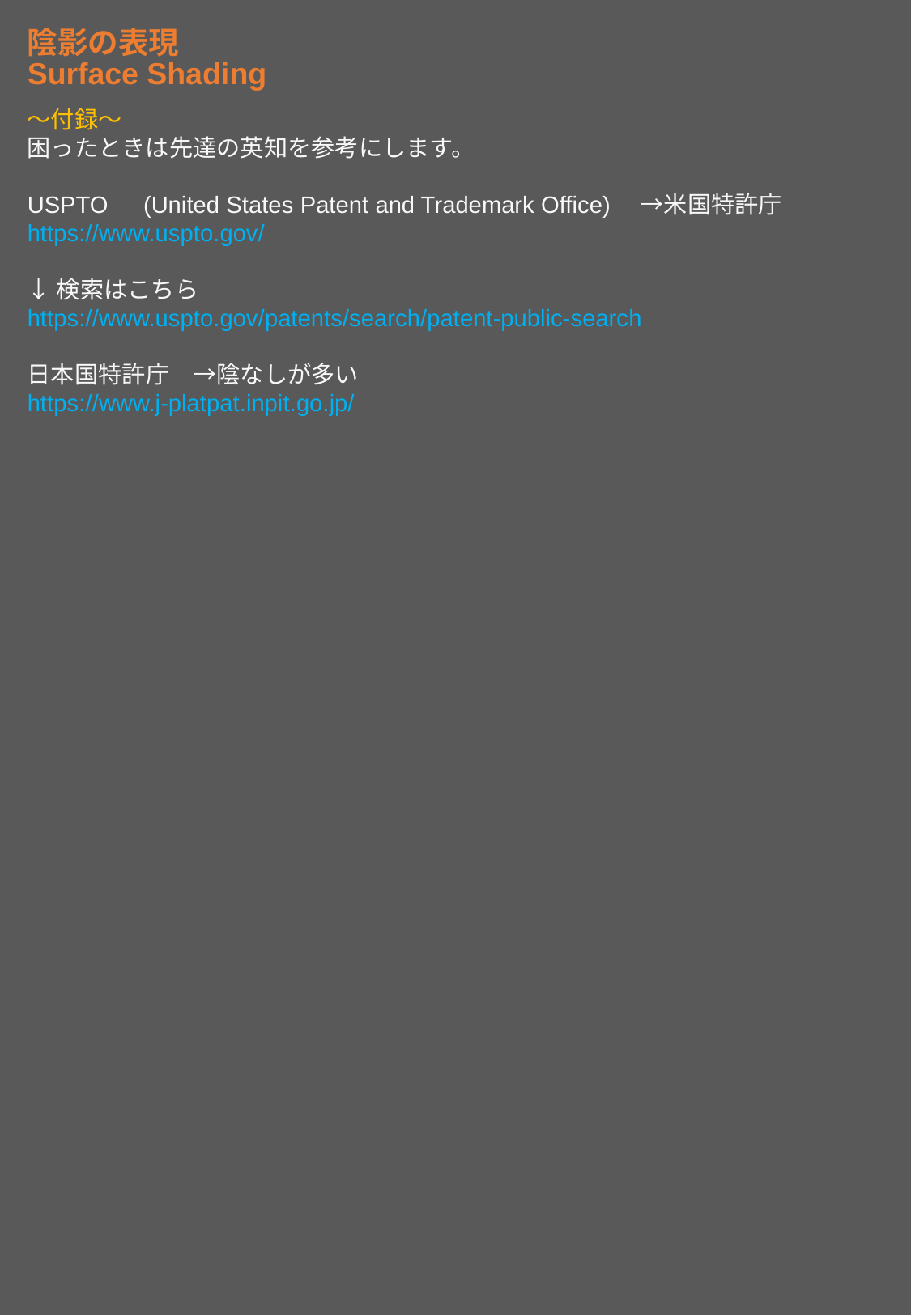

陰影の表現
Surface Shading
～付録～
困ったときは先達の英知を参考にします。

USPTO　(United States Patent and Trademark Office)　→米国特許庁
https://www.uspto.gov/

↓検索はこちら
https://www.uspto.gov/patents/search/patent-public-search

日本国特許庁　→陰なしが多い
https://www.j-platpat.inpit.go.jp/